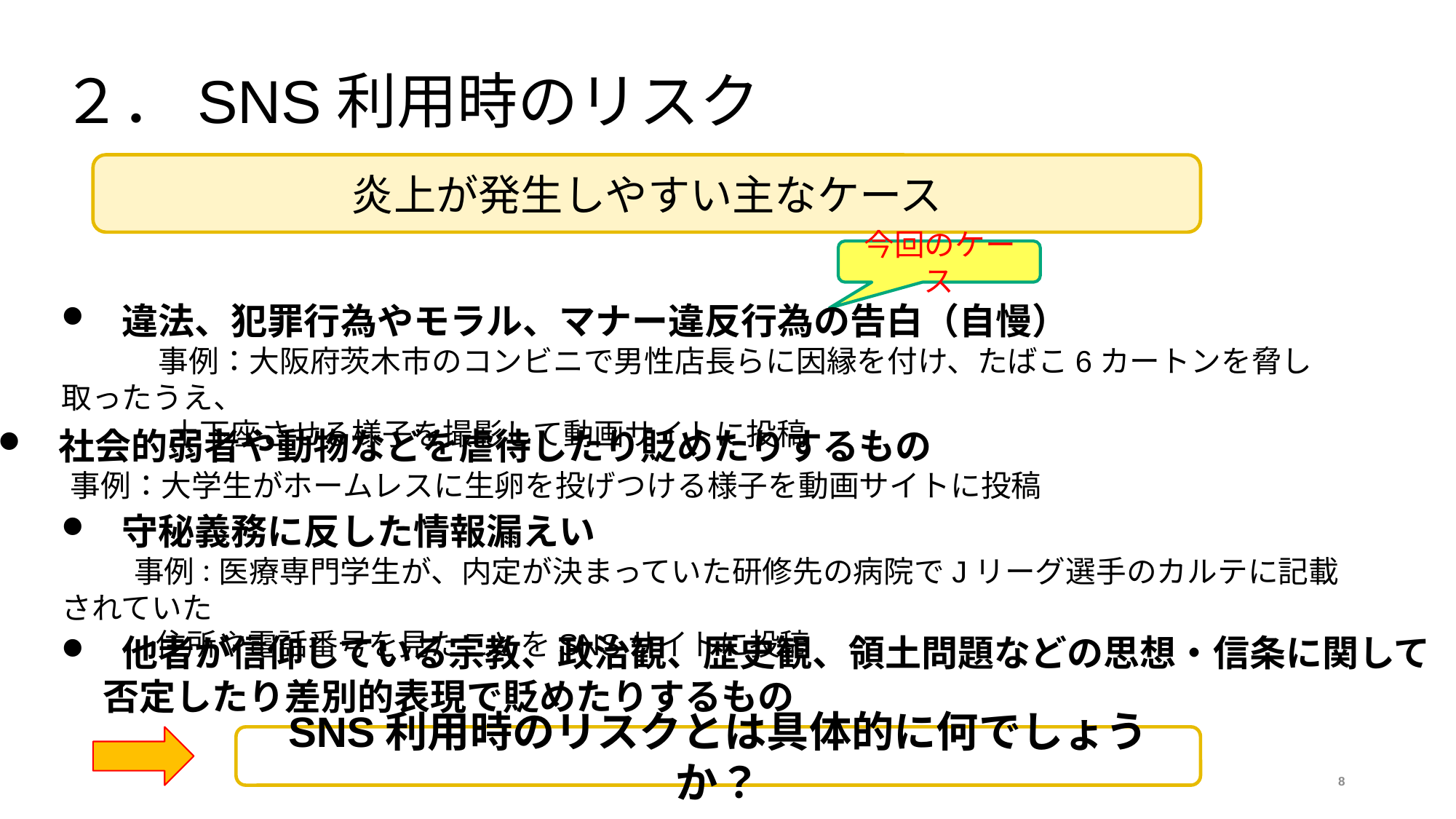

２．SNS利用時のリスク
炎上が発生しやすい主なケース
今回のケース
　違法、犯罪行為やモラル、マナー違反行為の告白（自慢）
　　　　事例：大阪府茨木市のコンビニで男性店長らに因縁を付け、たばこ6カートンを脅し取ったうえ、
               土下座させる様子を撮影して動画サイトに投稿
　社会的弱者や動物などを虐待したり貶めたりするもの
　　　事例：大学生がホームレスに生卵を投げつける様子を動画サイトに投稿
　守秘義務に反した情報漏えい
　　　事例：医療専門学生が、内定が決まっていた研修先の病院でJリーグ選手のカルテに記載されていた
             住所や電話番号を見たことをSNSサイトに投稿
　他者が信仰している宗教、政治観、歴史観、領土問題などの思想・信条に関して
    否定したり差別的表現で貶めたりするもの

SNS利用時のリスクとは具体的に何でしょうか？
8